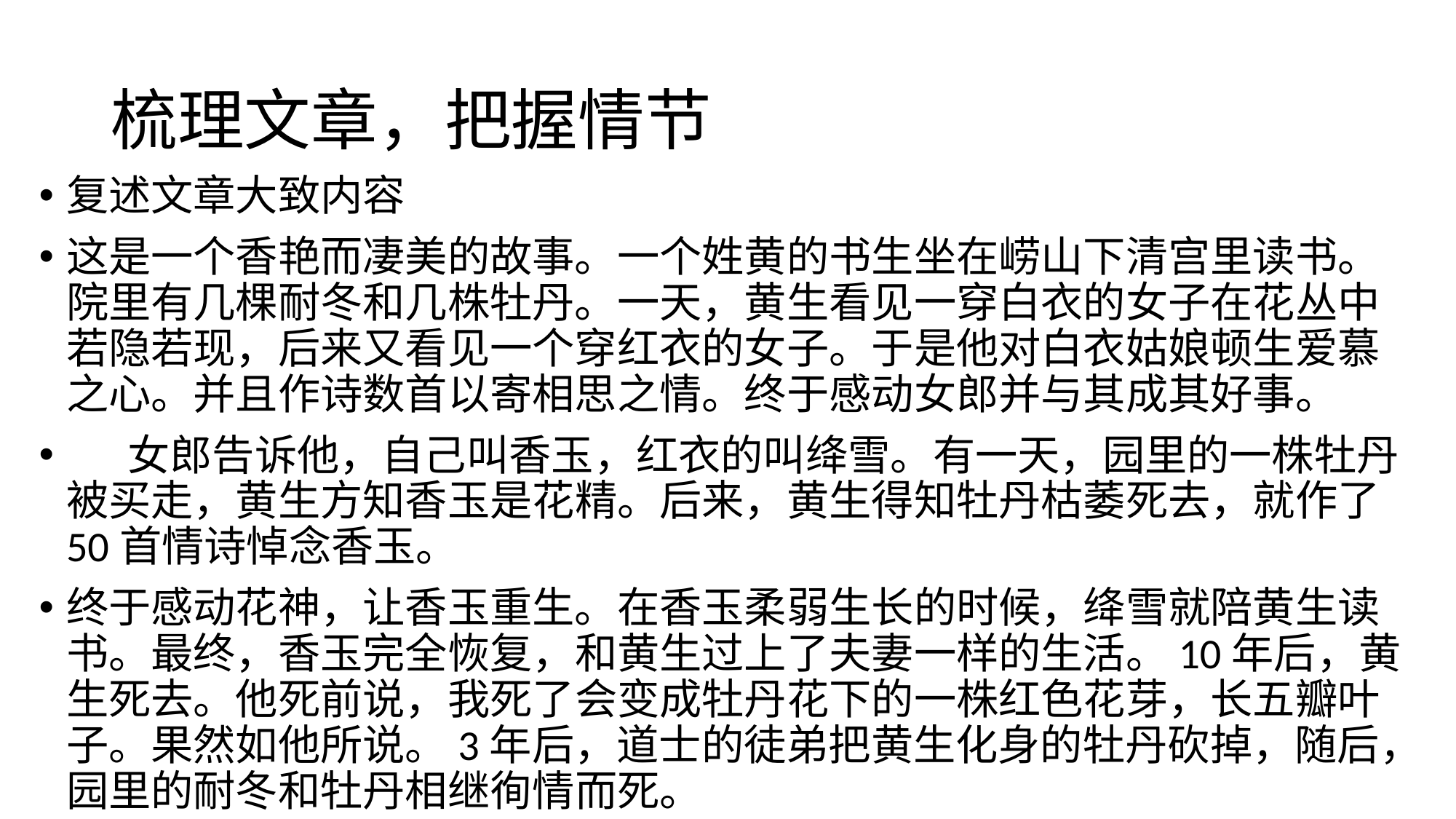

# 梳理文章，把握情节
复述文章大致内容
这是一个香艳而凄美的故事。一个姓黄的书生坐在崂山下清宫里读书。院里有几棵耐冬和几株牡丹。一天，黄生看见一穿白衣的女子在花丛中若隐若现，后来又看见一个穿红衣的女子。于是他对白衣姑娘顿生爱慕之心。并且作诗数首以寄相思之情。终于感动女郎并与其成其好事。
　  女郎告诉他，自己叫香玉，红衣的叫绛雪。有一天，园里的一株牡丹被买走，黄生方知香玉是花精。后来，黄生得知牡丹枯萎死去，就作了50首情诗悼念香玉。
终于感动花神，让香玉重生。在香玉柔弱生长的时候，绛雪就陪黄生读书。最终，香玉完全恢复，和黄生过上了夫妻一样的生活。10年后，黄生死去。他死前说，我死了会变成牡丹花下的一株红色花芽，长五瓣叶子。果然如他所说。3年后，道士的徒弟把黄生化身的牡丹砍掉，随后，园里的耐冬和牡丹相继徇情而死。